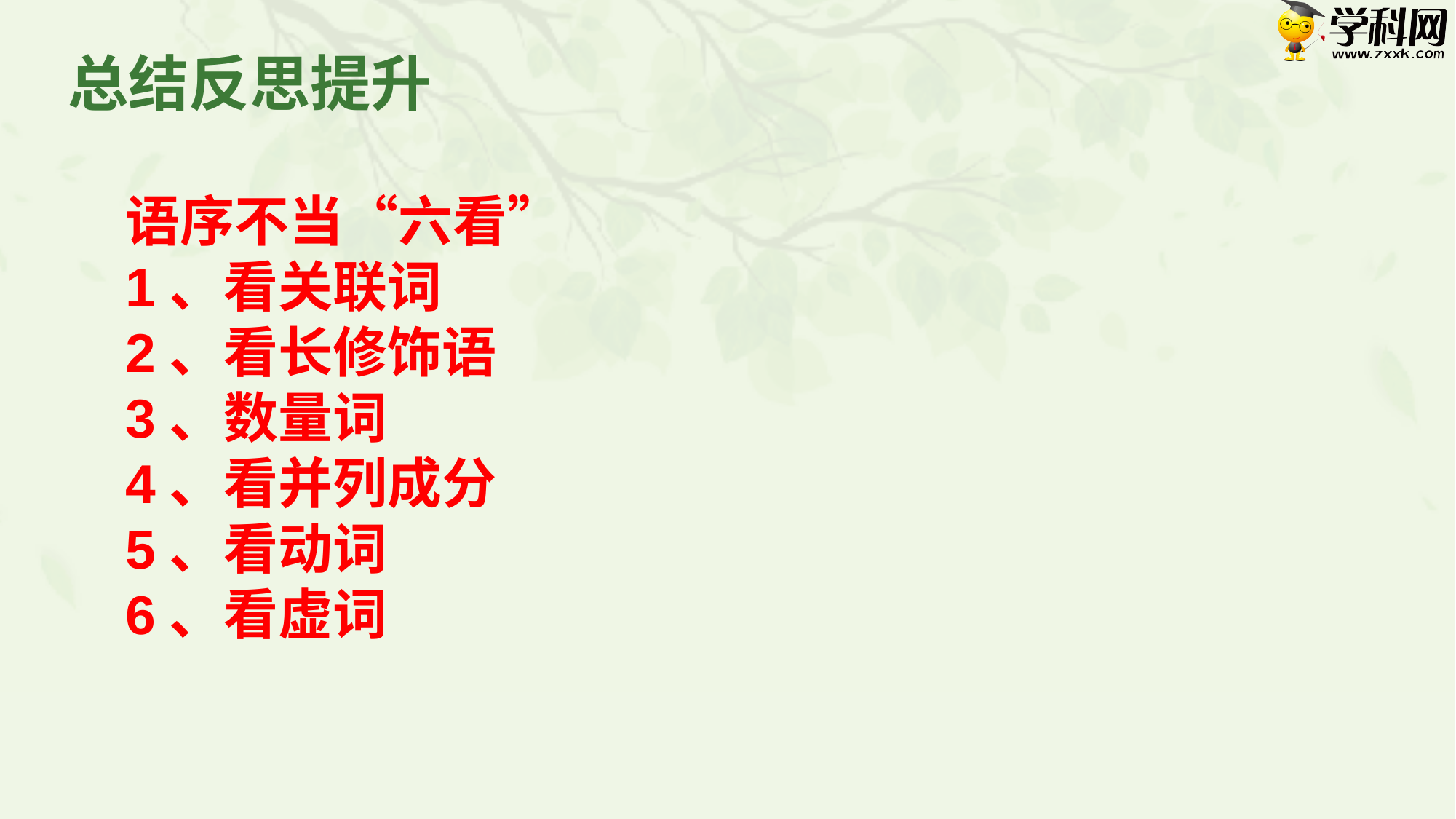

总结反思提升
语序不当“六看”
1、看关联词
2、看长修饰语
3、数量词
4、看并列成分
5、看动词
6、看虚词